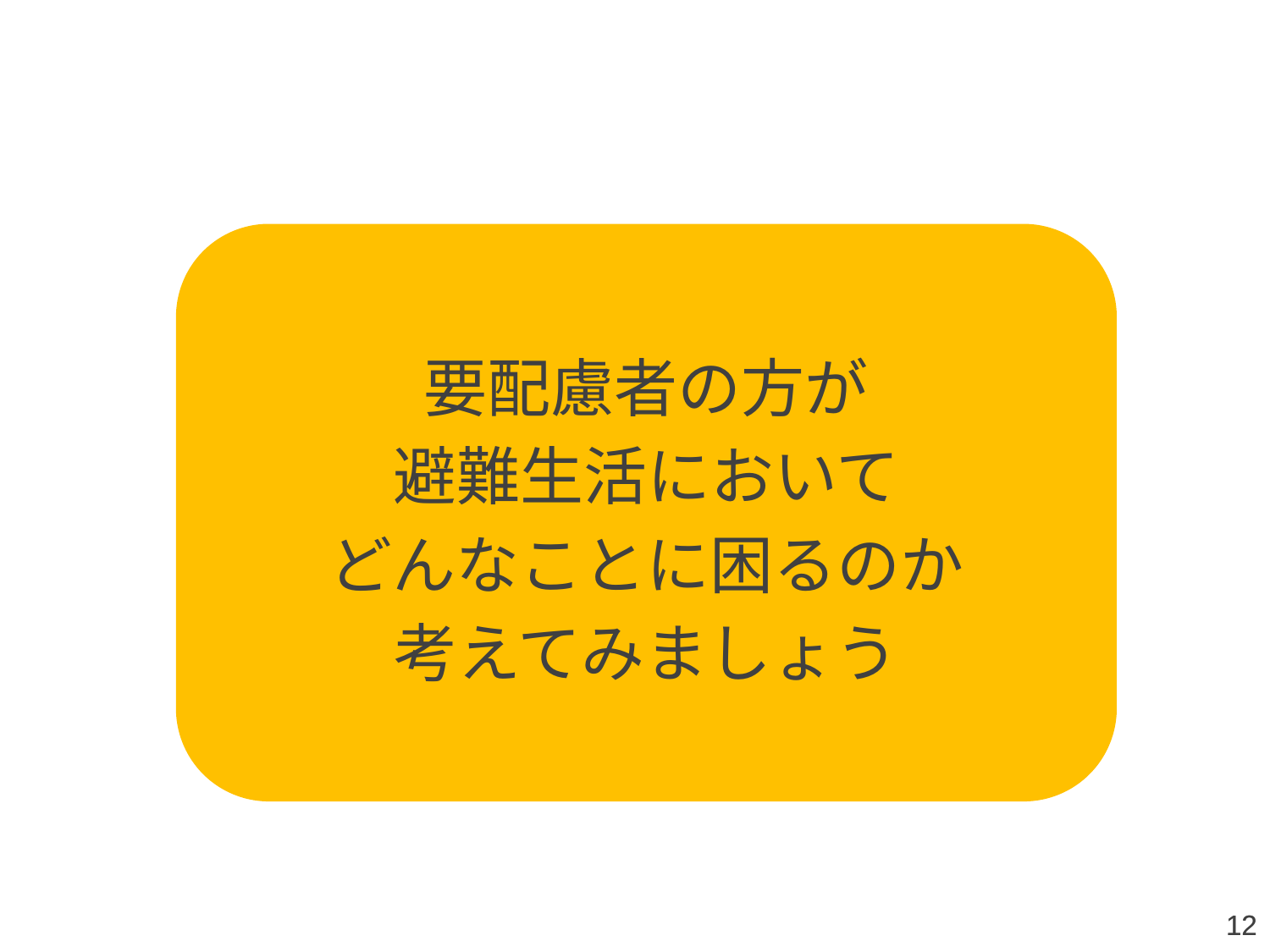

要配慮者の方が
避難生活において
どんなことに困るのか
考えてみましょう
12
12